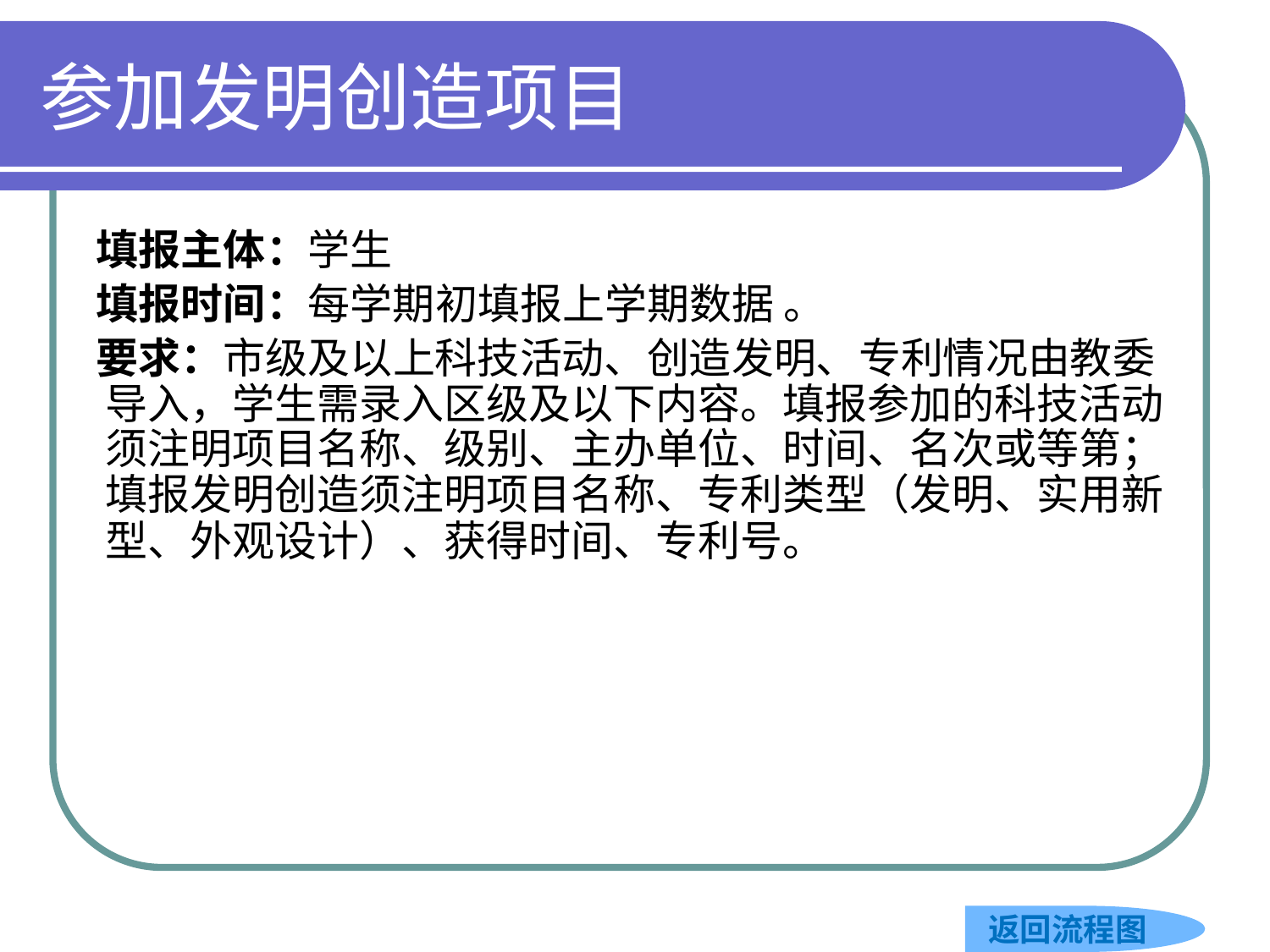

# 参加发明创造项目
   填报主体：学生
   填报时间：每学期初填报上学期数据 。
   要求：市级及以上科技活动、创造发明、专利情况由教委导入，学生需录入区级及以下内容。填报参加的科技活动须注明项目名称、级别、主办单位、时间、名次或等第；填报发明创造须注明项目名称、专利类型（发明、实用新型、外观设计）、获得时间、专利号。

返回流程图